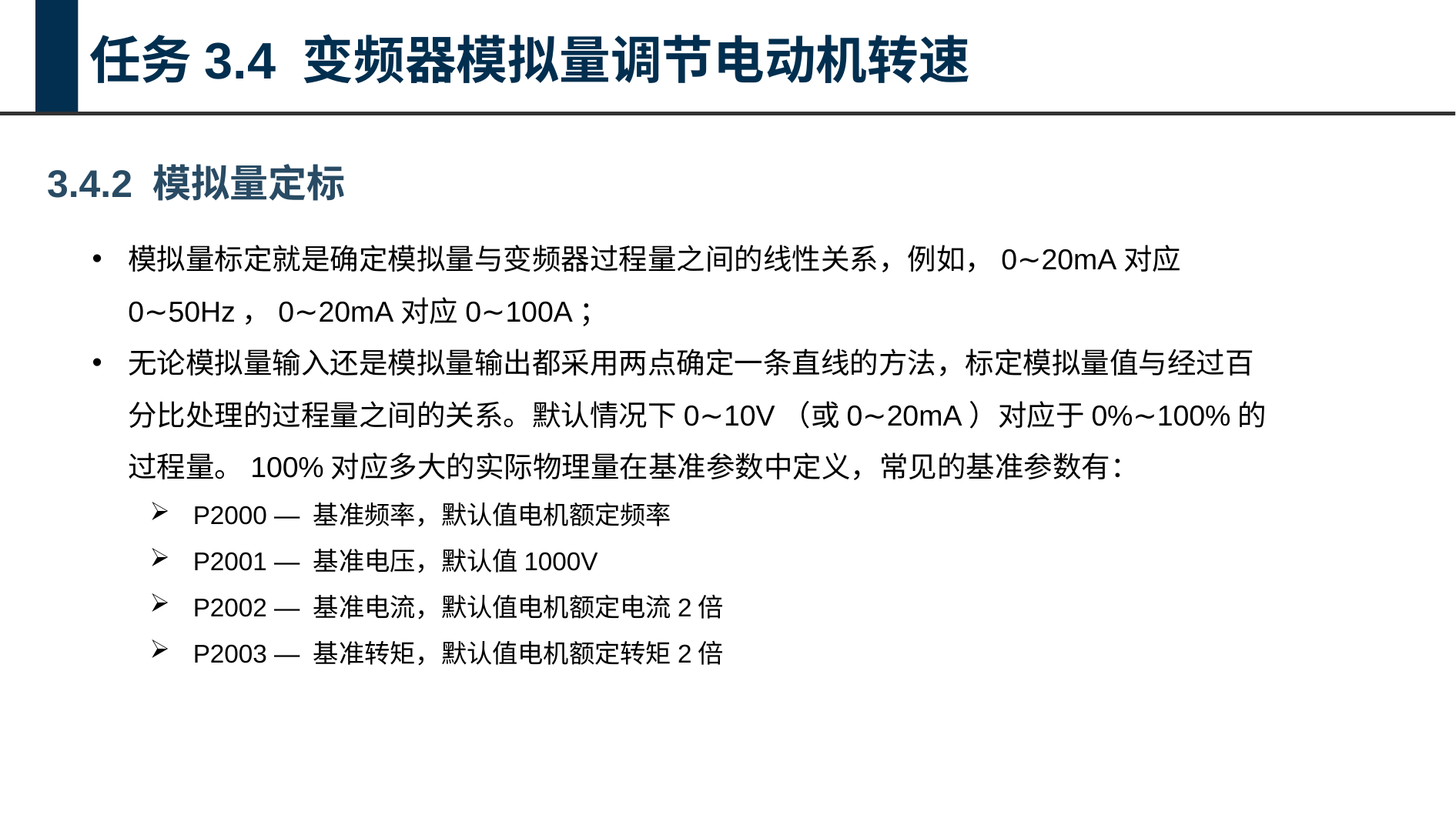

任务3.4 变频器模拟量调节电动机转速
3.4.2 模拟量定标
模拟量标定就是确定模拟量与变频器过程量之间的线性关系，例如，0∼20mA对应0∼50Hz，0∼20mA对应0∼100A；
无论模拟量输入还是模拟量输出都采用两点确定一条直线的方法，标定模拟量值与经过百分比处理的过程量之间的关系。默认情况下0∼10V（或0∼20mA）对应于0%∼100%的过程量。100%对应多大的实际物理量在基准参数中定义，常见的基准参数有：
P2000 — 基准频率，默认值电机额定频率
P2001 — 基准电压，默认值1000V
P2002 — 基准电流，默认值电机额定电流2倍
P2003 — 基准转矩，默认值电机额定转矩2倍